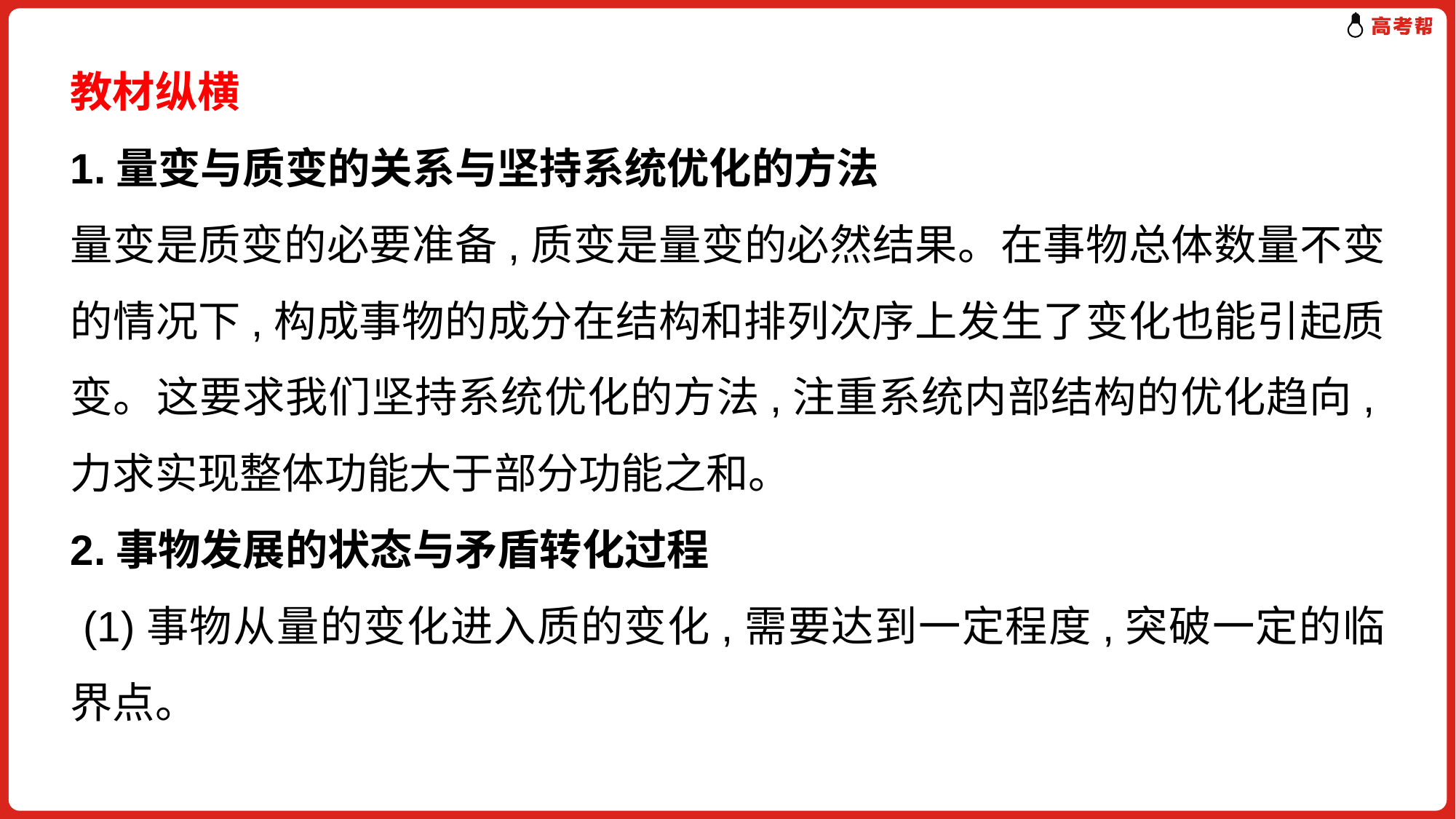

教材纵横
1.量变与质变的关系与坚持系统优化的方法
量变是质变的必要准备,质变是量变的必然结果。在事物总体数量不变的情况下,构成事物的成分在结构和排列次序上发生了变化也能引起质变。这要求我们坚持系统优化的方法,注重系统内部结构的优化趋向,力求实现整体功能大于部分功能之和。
2.事物发展的状态与矛盾转化过程
 (1)事物从量的变化进入质的变化,需要达到一定程度,突破一定的临界点。